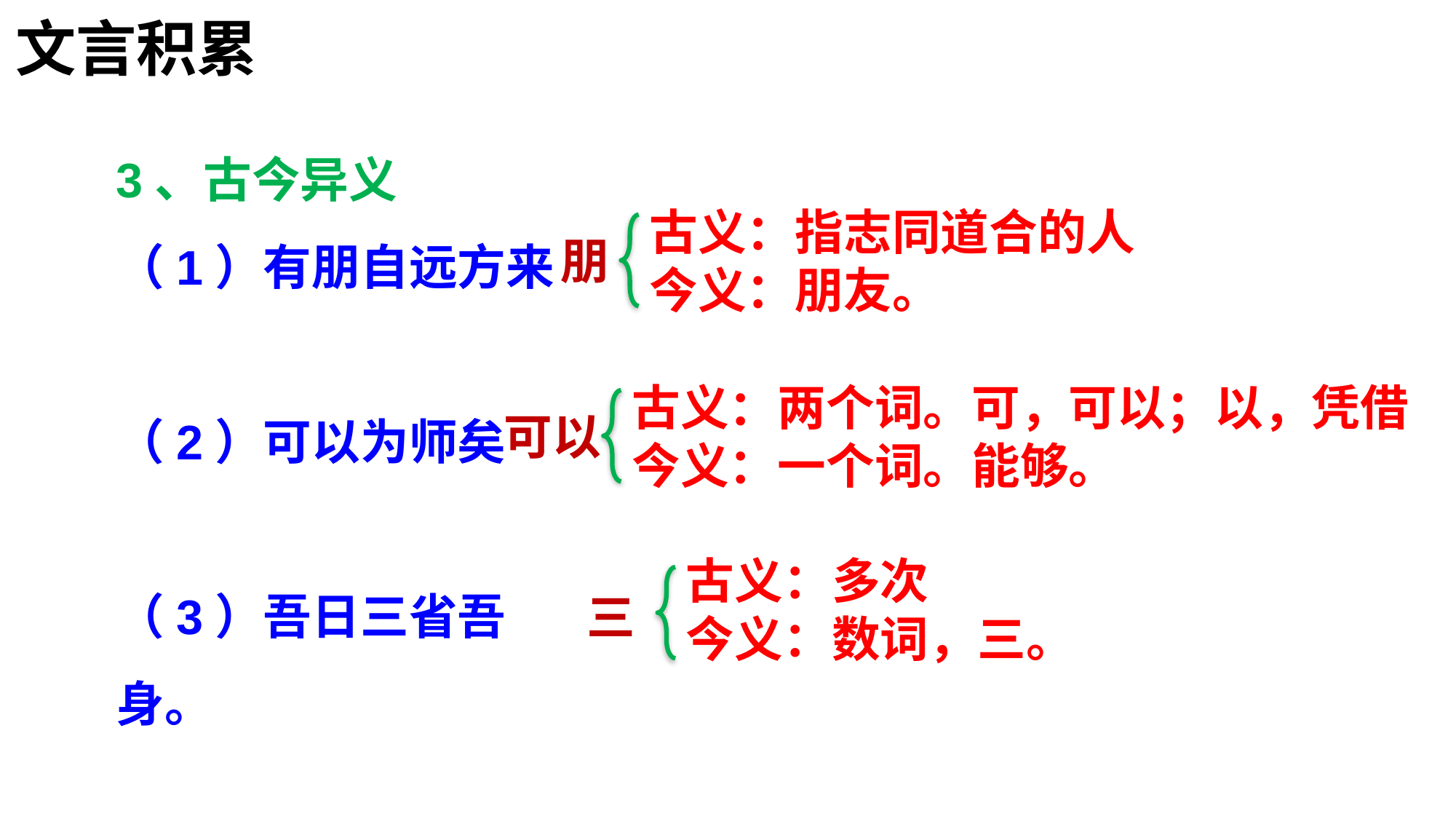

文言积累
3、古今异义
（1）有朋自远方来

（2）可以为师矣

（3）吾日三省吾身。

古义：指志同道合的人
今义：朋友。

朋

古义：两个词。可，可以；以，凭借
今义：一个词。能够。

可以
古义：多次
今义：数词，三。

三